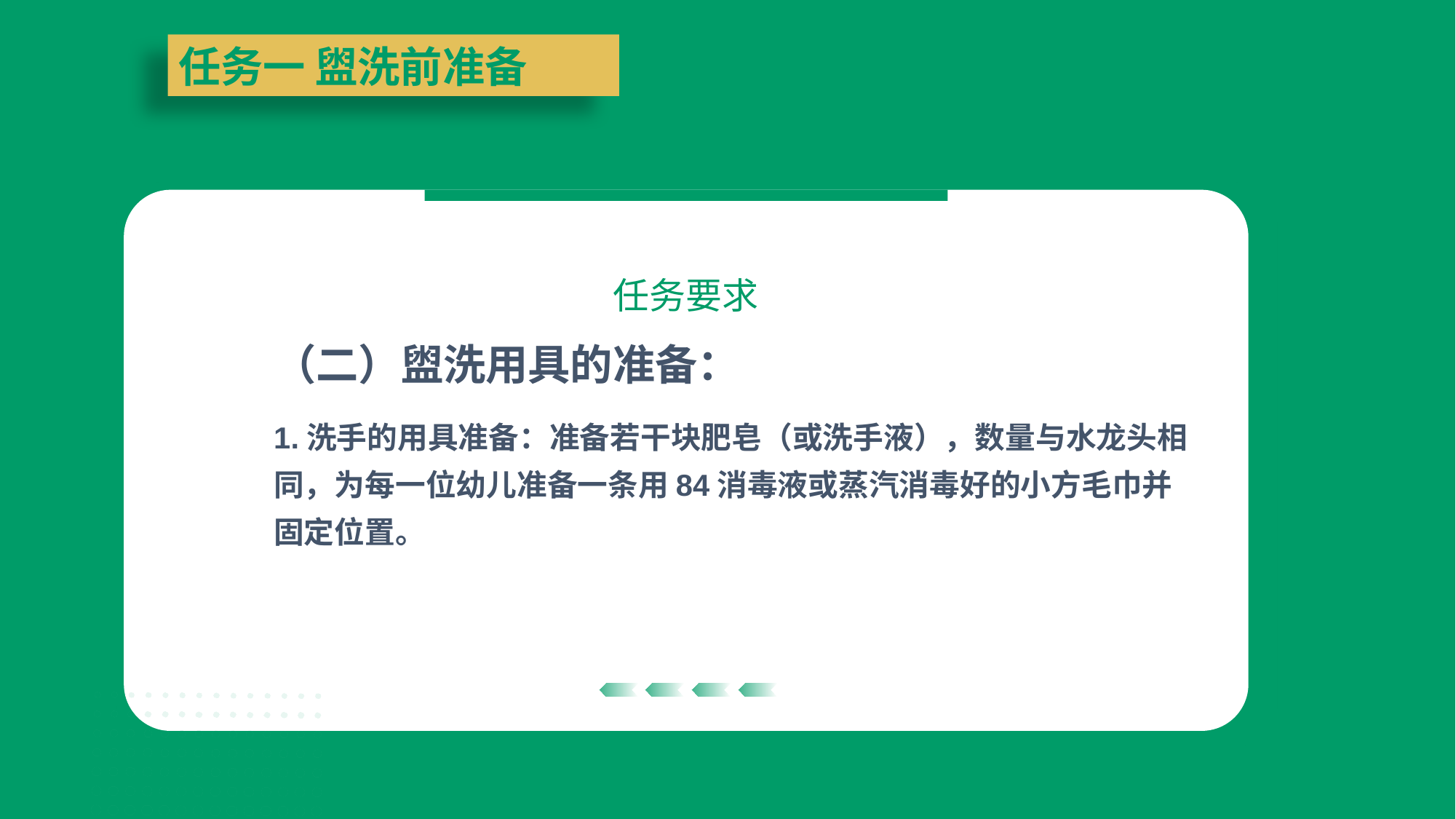

任务一 盥洗前准备

任务要求
（二）盥洗用具的准备：
1.洗手的用具准备：准备若干块肥皂（或洗手液），数量与水龙头相同，为每一位幼儿准备一条用84消毒液或蒸汽消毒好的小方毛巾并固定位置。